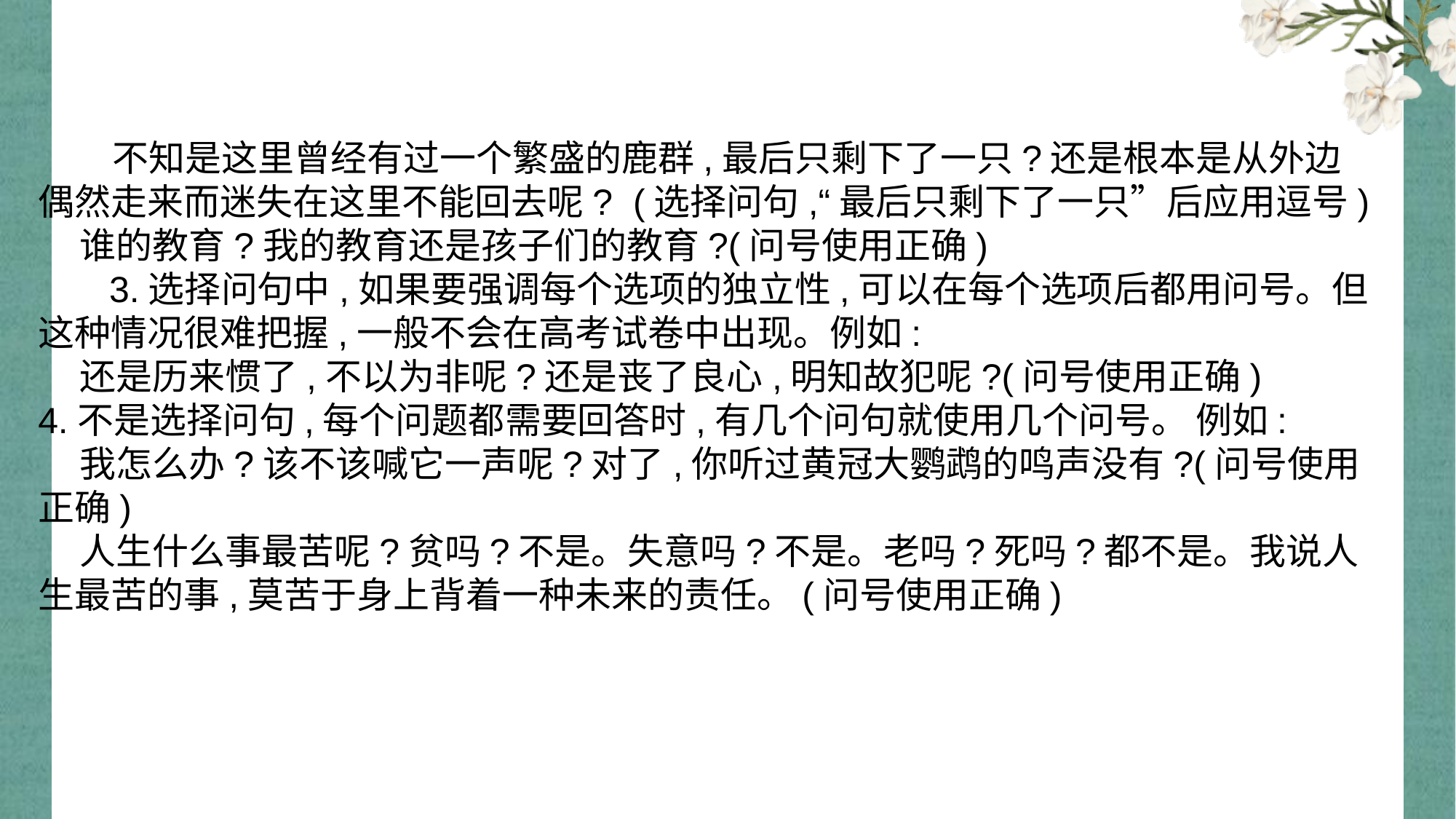

不知是这里曾经有过一个繁盛的鹿群,最后只剩下了一只?还是根本是从外边偶然走来而迷失在这里不能回去呢?  (选择问句,“最后只剩下了一只”后应用逗号)
    谁的教育?我的教育还是孩子们的教育?(问号使用正确)
       3.选择问句中,如果要强调每个选项的独立性,可以在每个选项后都用问号。但这种情况很难把握,一般不会在高考试卷中出现。例如:
    还是历来惯了,不以为非呢?还是丧了良心,明知故犯呢?(问号使用正确)
4.不是选择问句,每个问题都需要回答时,有几个问句就使用几个问号。 例如:
    我怎么办?该不该喊它一声呢?对了,你听过黄冠大鹦鹉的鸣声没有?(问号使用正确)
    人生什么事最苦呢?贫吗?不是。失意吗?不是。老吗?死吗?都不是。我说人生最苦的事,莫苦于身上背着一种未来的责任。(问号使用正确)